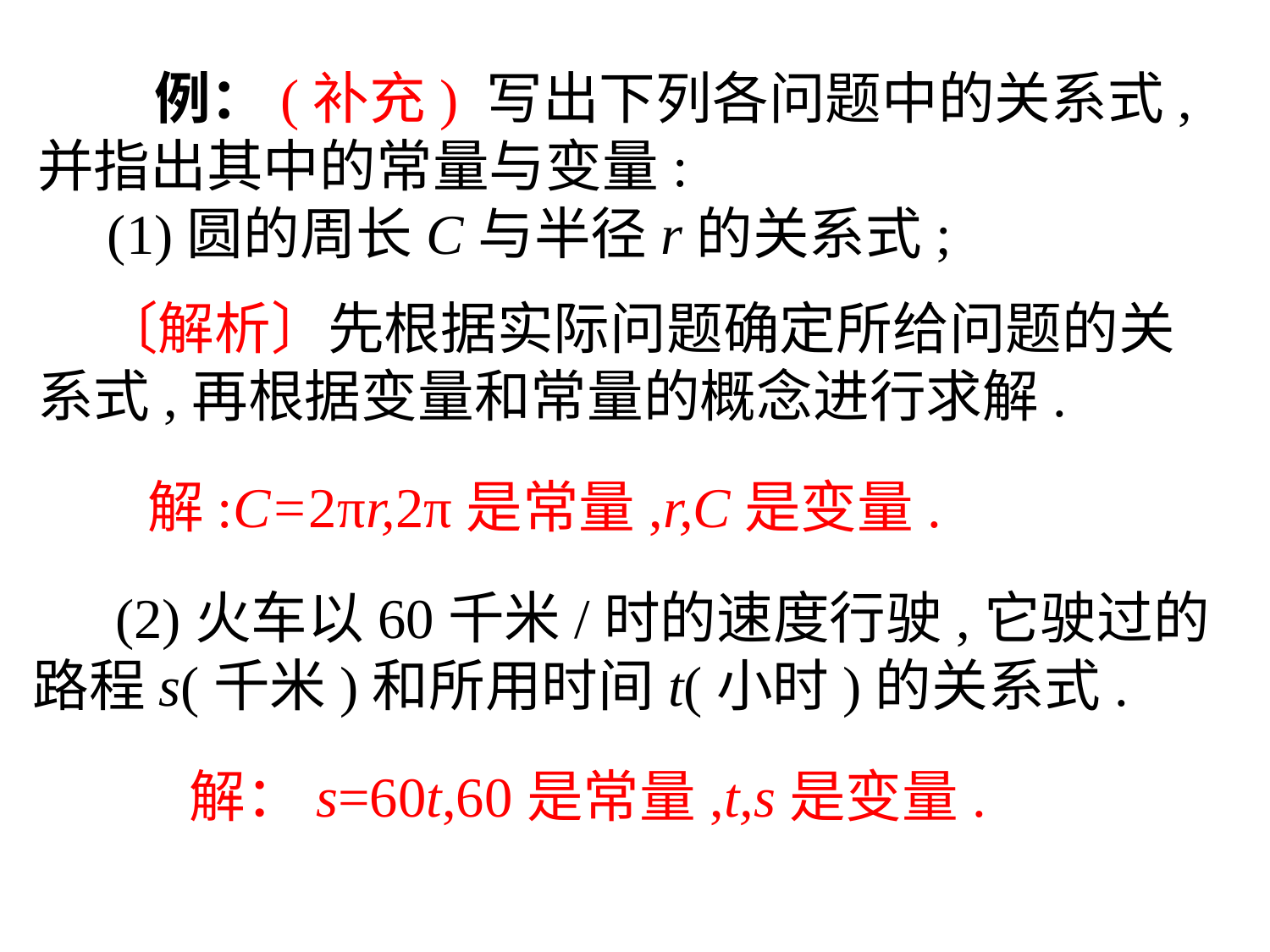

例：(补充) 写出下列各问题中的关系式,并指出其中的常量与变量:
　(1)圆的周长C与半径r的关系式;
    〔解析〕先根据实际问题确定所给问题的关系式,再根据变量和常量的概念进行求解.
解:C=2πr,2π是常量,r,C是变量.
　 (2)火车以60千米/时的速度行驶,它驶过的路程s(千米)和所用时间t(小时)的关系式.
　 　解：s=60t,60是常量,t,s是变量.